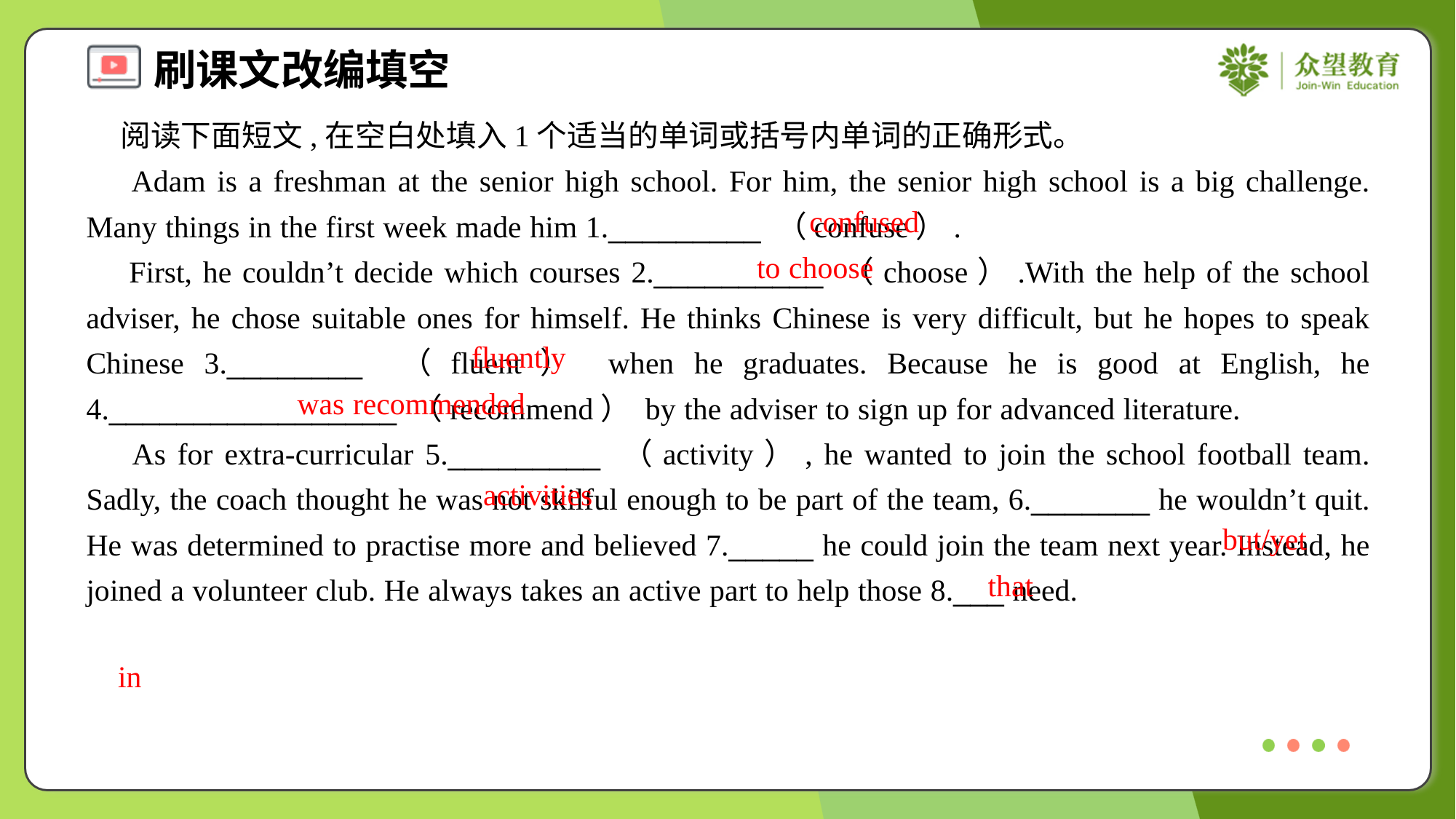

阅读下面短文,在空白处填入1个适当的单词或括号内单词的正确形式。
    Adam is a freshman at the senior high school. For him, the senior high school is a big challenge. Many things in the first week made him 1._________ （confuse）.
    First, he couldn’t decide which courses 2.__________ （choose）.With the help of the school adviser, he chose suitable ones for himself. He thinks Chinese is very difficult, but he hopes to speak Chinese 3.________ （fluent） when he graduates. Because he is good at English, he 4._________________ （recommend） by the adviser to sign up for advanced literature.
    As for extra-curricular 5._________ （activity）, he wanted to join the school football team. Sadly, the coach thought he was not skilful enough to be part of the team, 6._______ he wouldn’t quit. He was determined to practise more and believed 7._____ he could join the team next year. Instead, he joined a volunteer club. He always takes an active part to help those 8.___ need.

confused
to choose
fluently
was recommended
activities
but/yet
that
in